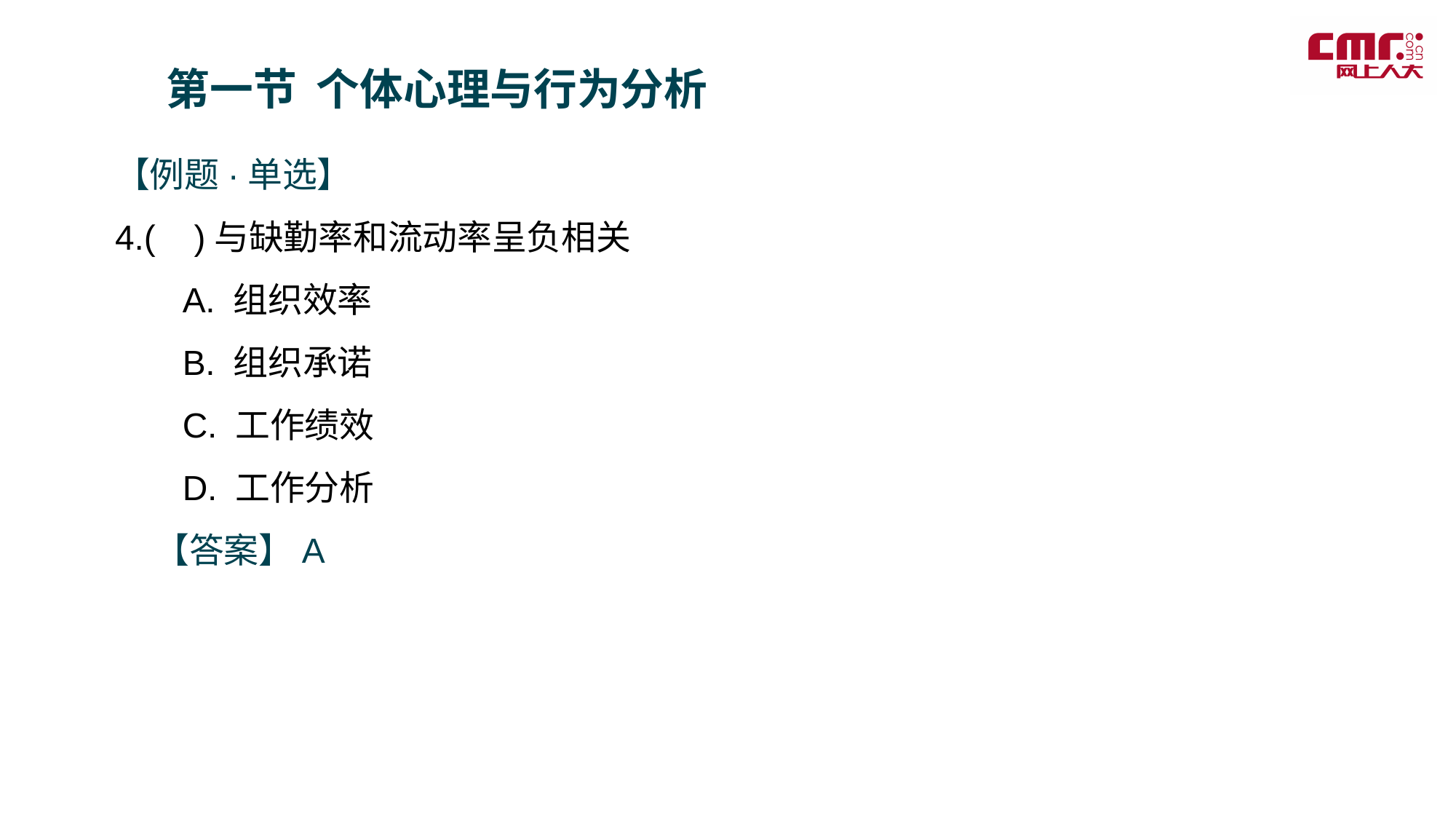

第一节  个体心理与行为分析
【例题·单选】
4.(    )与缺勤率和流动率呈负相关
       A. 组织效率
       B. 组织承诺
       C. 工作绩效
       D. 工作分析
    【答案】A